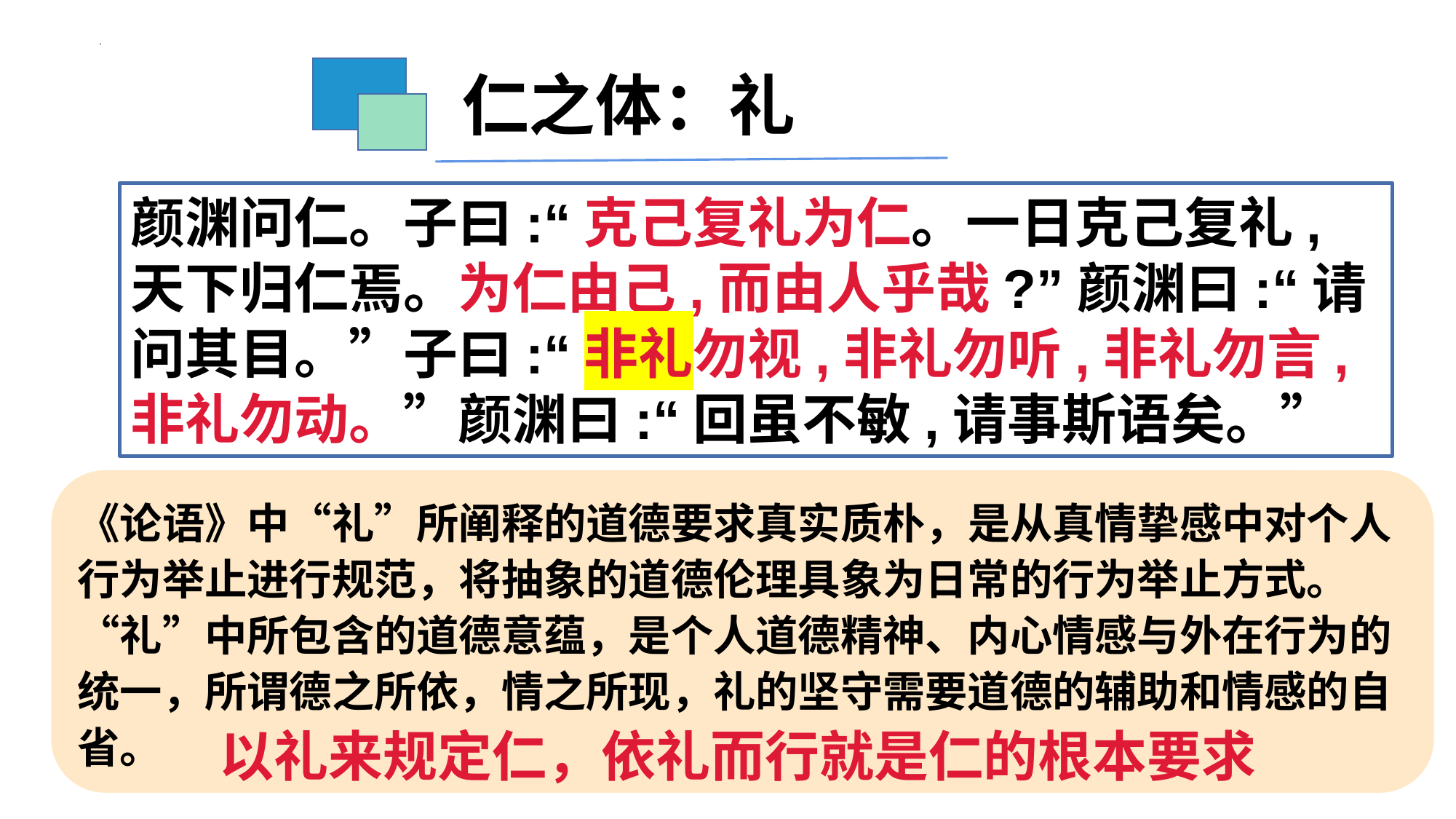

仁之体：礼

颜渊问仁。子曰:“克己复礼为仁。一日克己复礼,天下归仁焉。为仁由己,而由人乎哉?”颜渊曰:“请问其目。”子曰:“非礼勿视,非礼勿听,非礼勿言,非礼勿动。”颜渊曰:“回虽不敏,请事斯语矣。”
《论语》中“礼”所阐释的道德要求真实质朴，是从真情挚感中对个人行为举止进行规范，将抽象的道德伦理具象为日常的行为举止方式。“礼”中所包含的道德意蕴，是个人道德精神、内心情感与外在行为的统一，所谓德之所依，情之所现，礼的坚守需要道德的辅助和情感的自省。
以礼来规定仁，依礼而行就是仁的根本要求